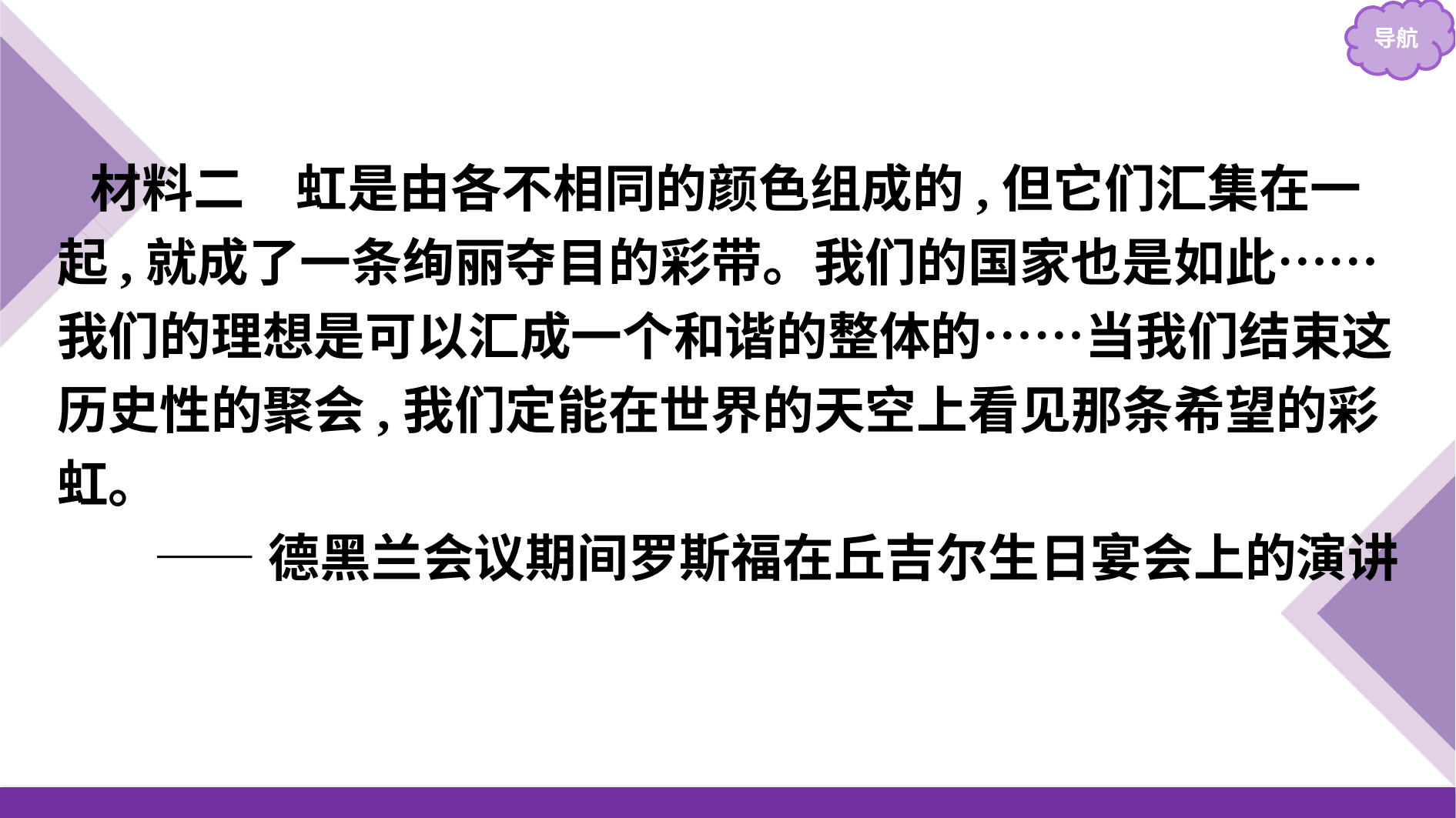

材料二　虹是由各不相同的颜色组成的,但它们汇集在一起,就成了一条绚丽夺目的彩带。我们的国家也是如此……我们的理想是可以汇成一个和谐的整体的……当我们结束这历史性的聚会,我们定能在世界的天空上看见那条希望的彩虹。
——德黑兰会议期间罗斯福在丘吉尔生日宴会上的演讲